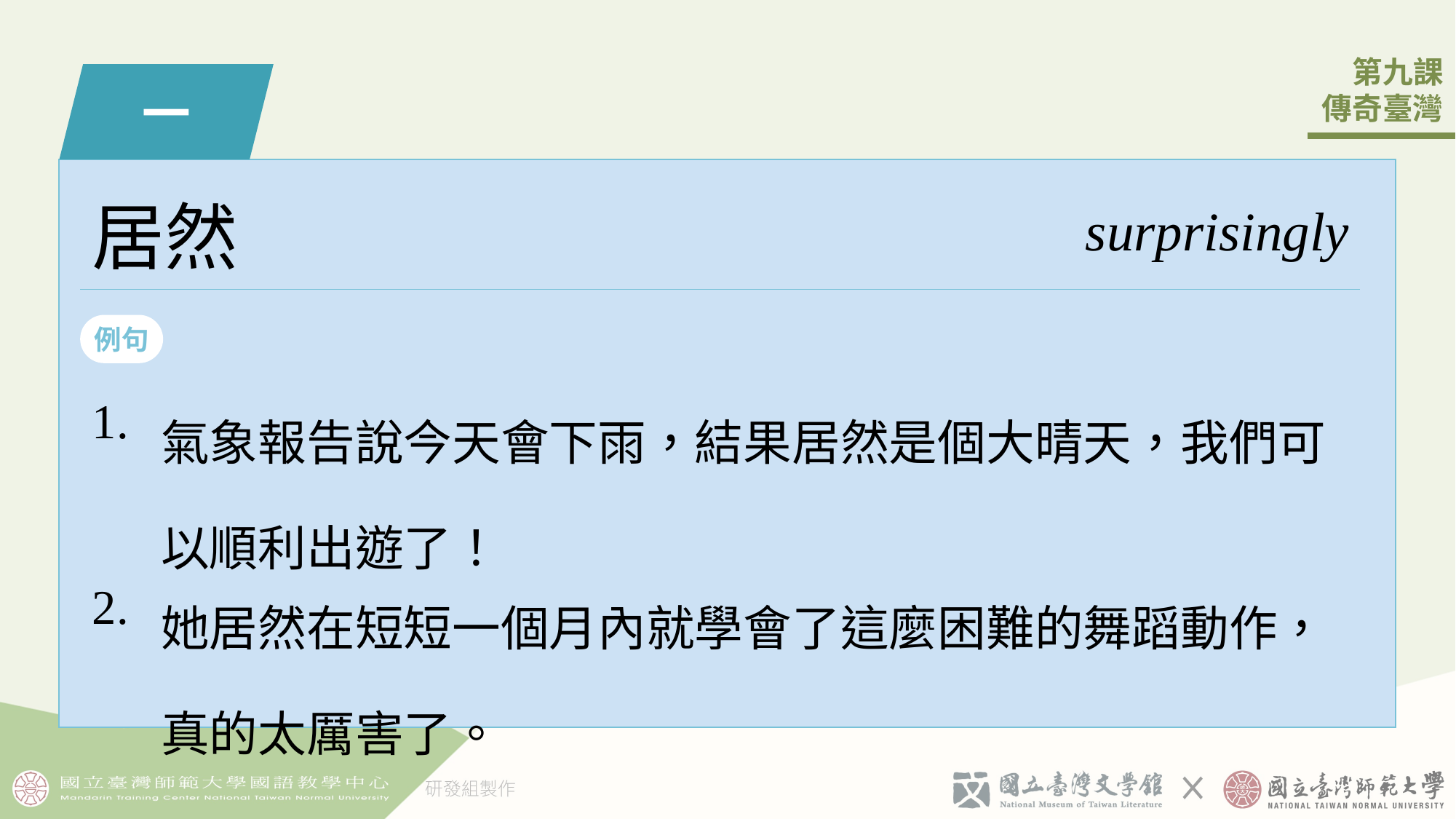

一
居然
surprisingly
例句
| 1. | 氣象報告說今天會下雨，結果居然是個󠇡大晴天，我們可以順利出遊了！ |
| --- | --- |
| 2. | 她居然在短短一󠇡個󠇡月內就學會了這麼困難的舞蹈動作，真的太厲害了。 |
2